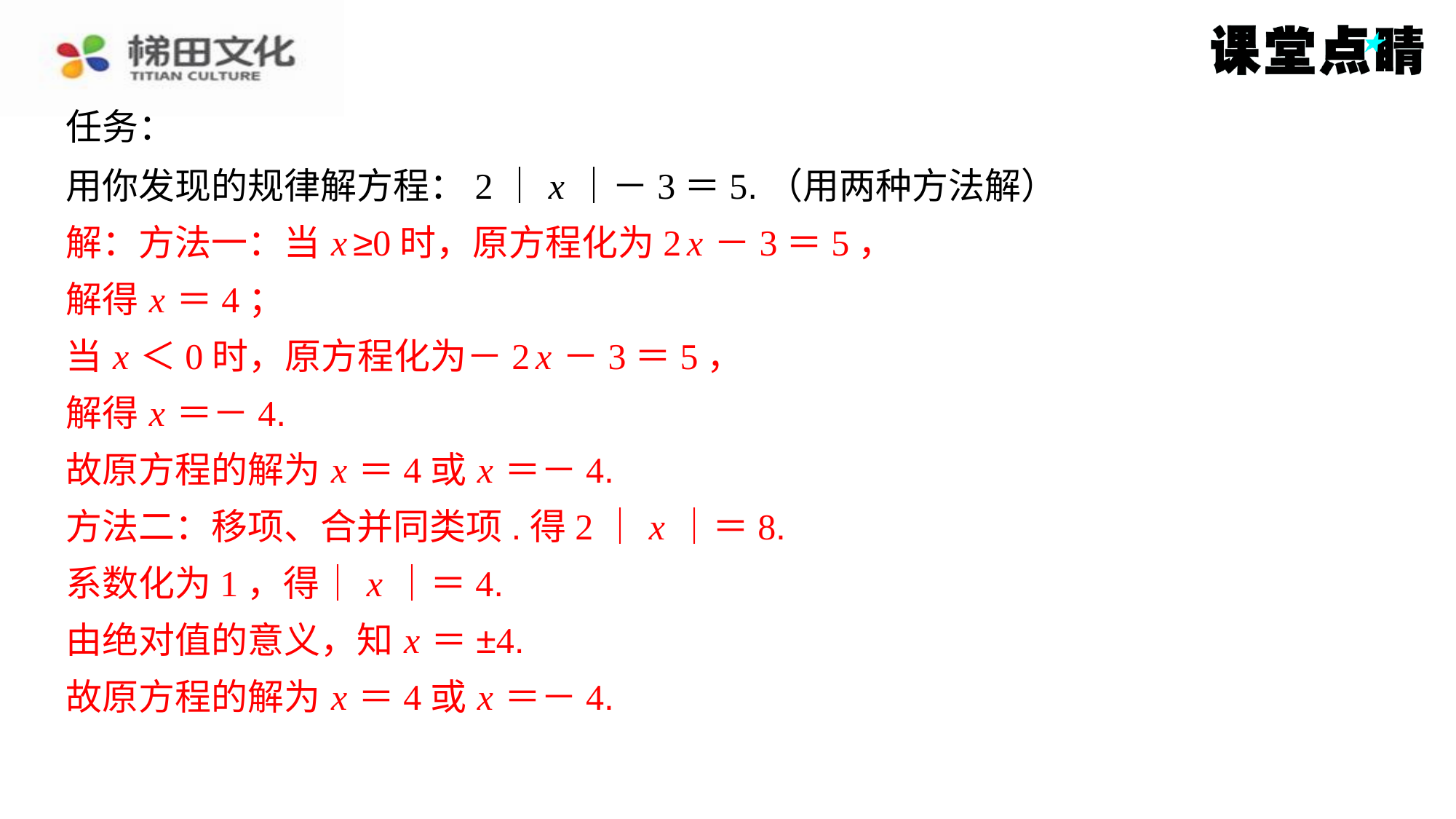

任务：
用你发现的规律解方程：2｜ x ｜－3＝5.（用两种方法解）
解：方法一：当 x ≥0时，原方程化为2 x －3＝5，
解得 x ＝4；
当 x ＜0时，原方程化为－2 x －3＝5，
解得 x ＝－4.
故原方程的解为 x ＝4或 x ＝－4.
方法二：移项、合并同类项.得2｜ x ｜＝8.
系数化为1，得｜ x ｜＝4.
由绝对值的意义，知 x ＝±4.
故原方程的解为 x ＝4或 x ＝－4.
解：方法一：当 x ≥0时，原方程化为2 x －3＝5，
解得 x ＝4；
当 x ＜0时，原方程化为－2 x －3＝5，
解得 x ＝－4.
故原方程的解为 x ＝4或 x ＝－4.
方法二：移项、合并同类项.得2｜ x ｜＝8.
系数化为1，得｜ x ｜＝4.
由绝对值的意义，知 x ＝±4.
故原方程的解为 x ＝4或 x ＝－4.